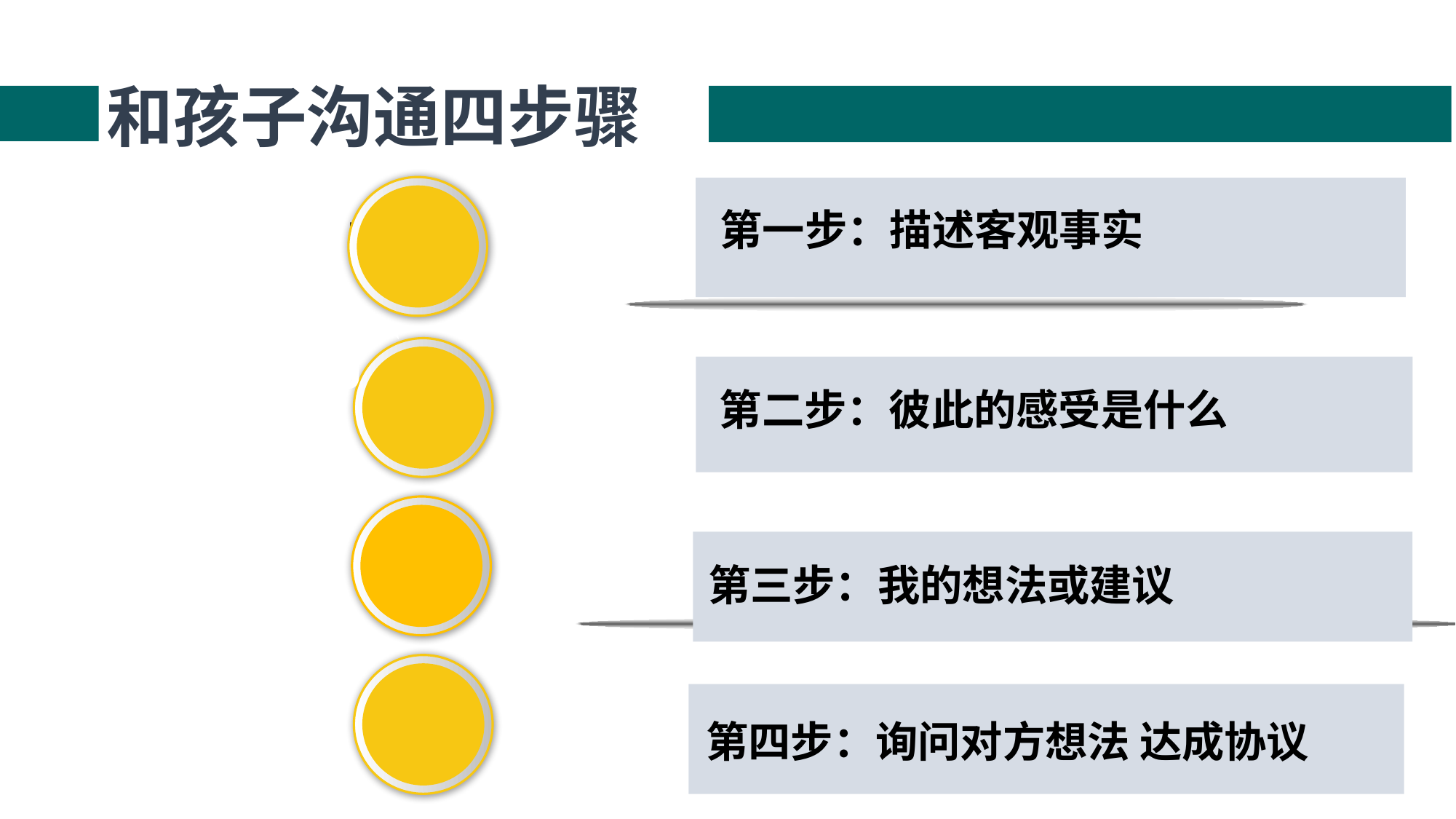

和孩子沟通四步骤

第一步：描述客观事实

01

第二步：彼此的感受是什么

第三步：我的想法或建议

第四步：询问对方想法 达成协议